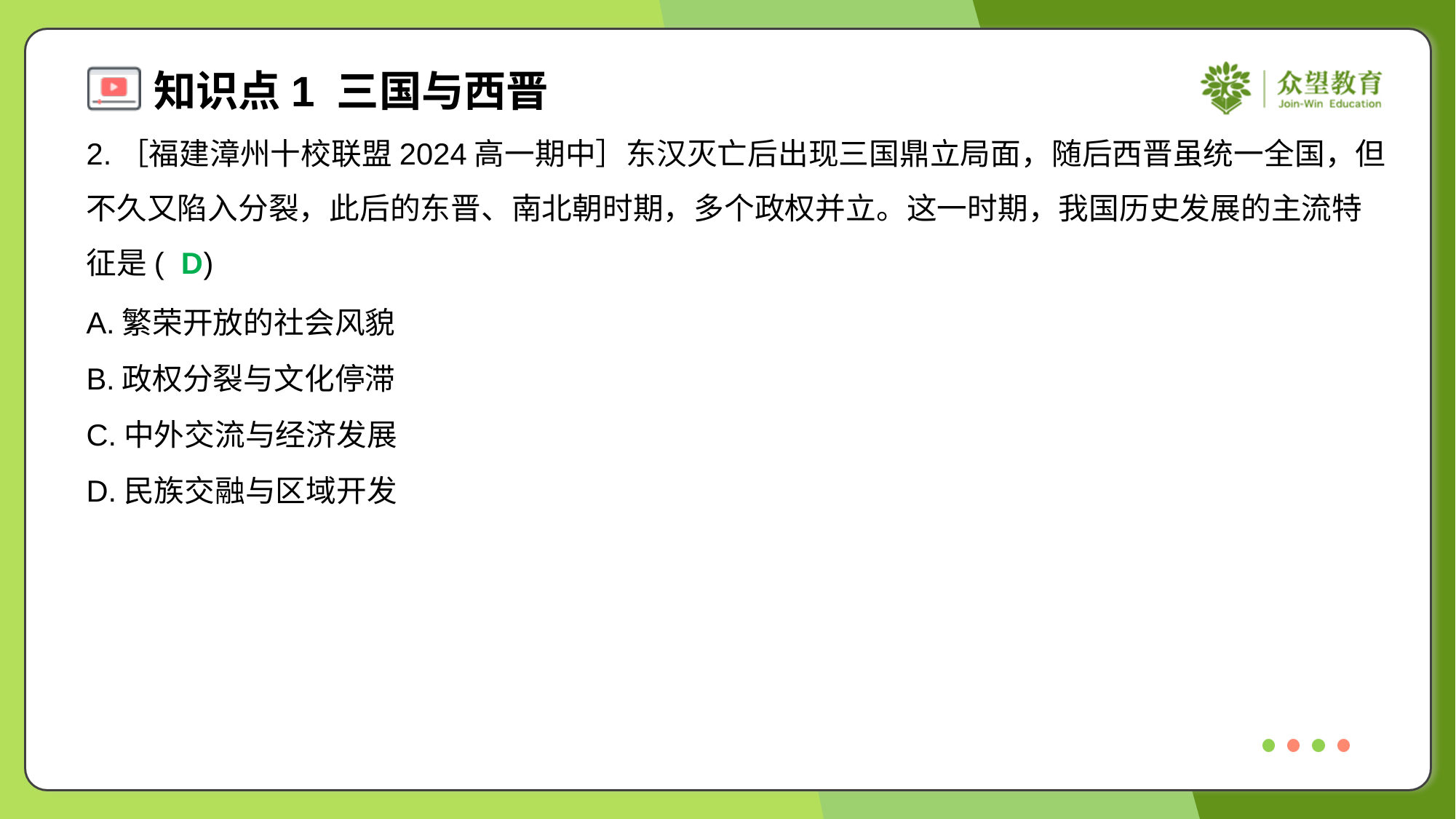

2.［福建漳州十校联盟2024高一期中］东汉灭亡后出现三国鼎立局面，随后西晋虽统一全国，但
不久又陷入分裂，此后的东晋、南北朝时期，多个政权并立。这一时期，我国历史发展的主流特
征是(     )
D
A.繁荣开放的社会风貌
B.政权分裂与文化停滞
C.中外交流与经济发展
D.民族交融与区域开发